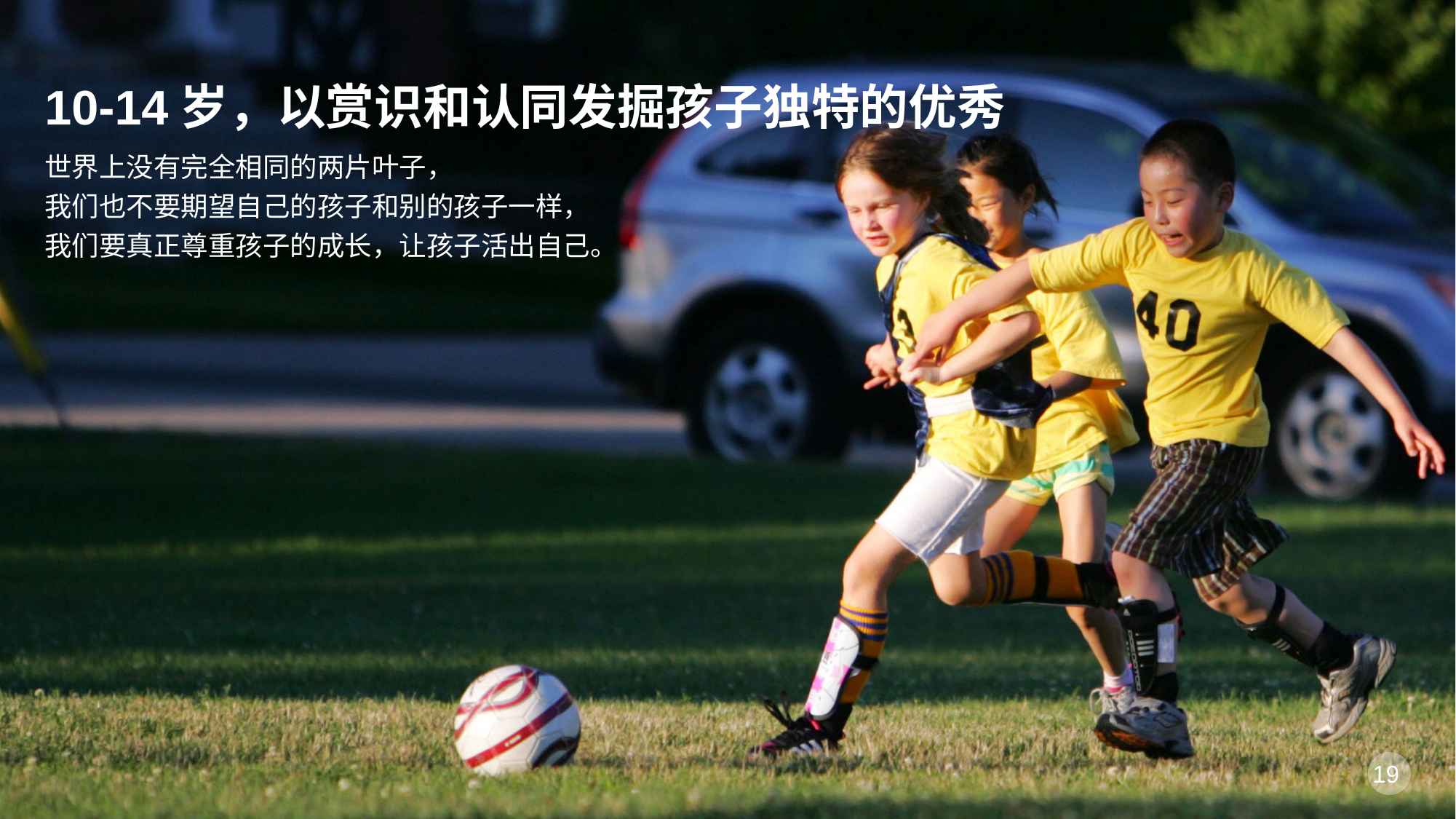

10-14岁，以赏识和认同发掘孩子独特的优秀
世界上没有完全相同的两片叶子，
我们也不要期望自己的孩子和别的孩子一样，
我们要真正尊重孩子的成长，让孩子活出自己。